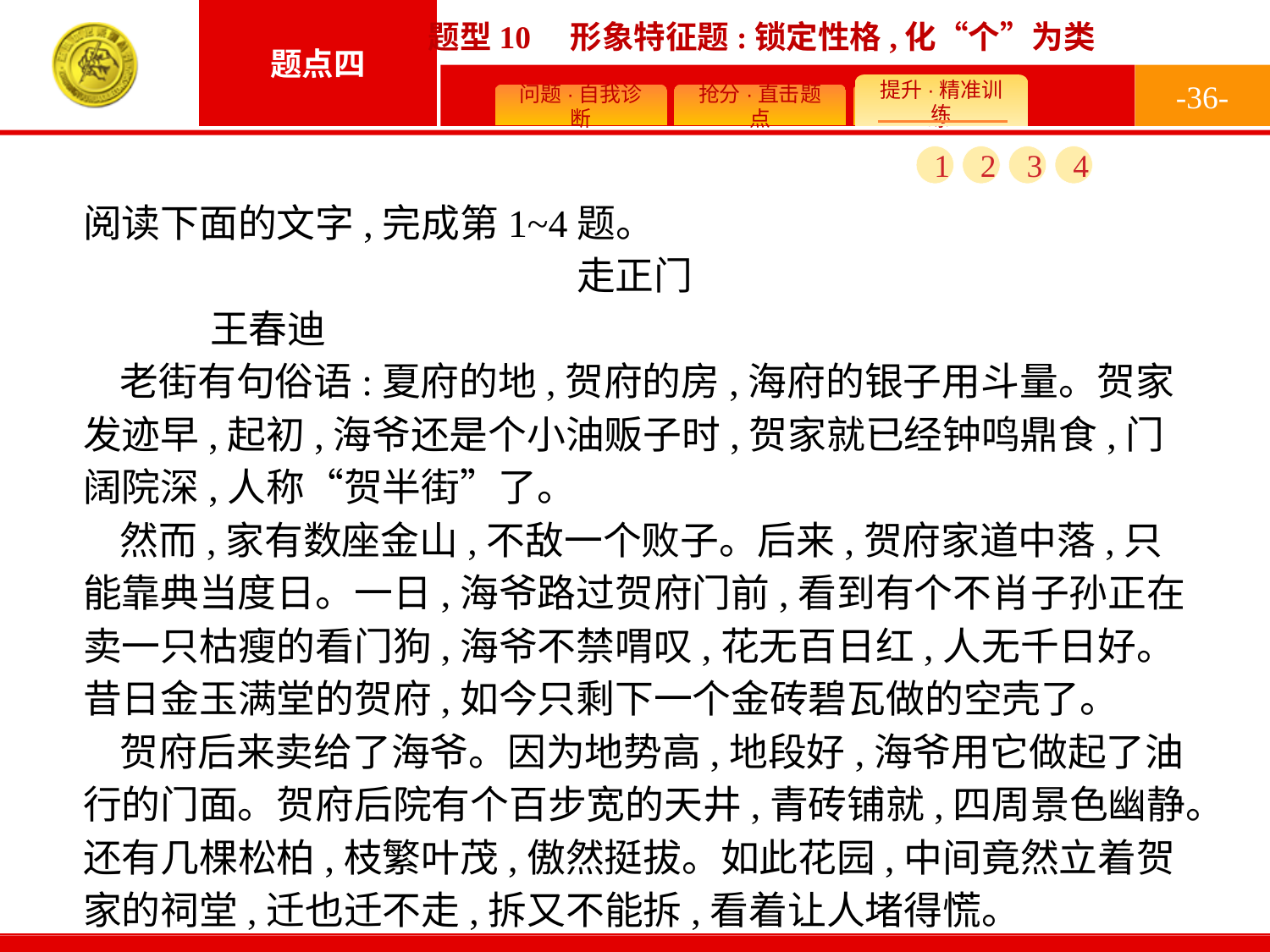

-36-
1
2
3
4
阅读下面的文字,完成第1~4题。
走正门
	王春迪
老街有句俗语:夏府的地,贺府的房,海府的银子用斗量。贺家发迹早,起初,海爷还是个小油贩子时,贺家就已经钟鸣鼎食,门阔院深,人称“贺半街”了。
然而,家有数座金山,不敌一个败子。后来,贺府家道中落,只能靠典当度日。一日,海爷路过贺府门前,看到有个不肖子孙正在卖一只枯瘦的看门狗,海爷不禁喟叹,花无百日红,人无千日好。昔日金玉满堂的贺府,如今只剩下一个金砖碧瓦做的空壳了。
贺府后来卖给了海爷。因为地势高,地段好,海爷用它做起了油行的门面。贺府后院有个百步宽的天井,青砖铺就,四周景色幽静。还有几棵松柏,枝繁叶茂,傲然挺拔。如此花园,中间竟然立着贺家的祠堂,迁也迁不走,拆又不能拆,看着让人堵得慌。